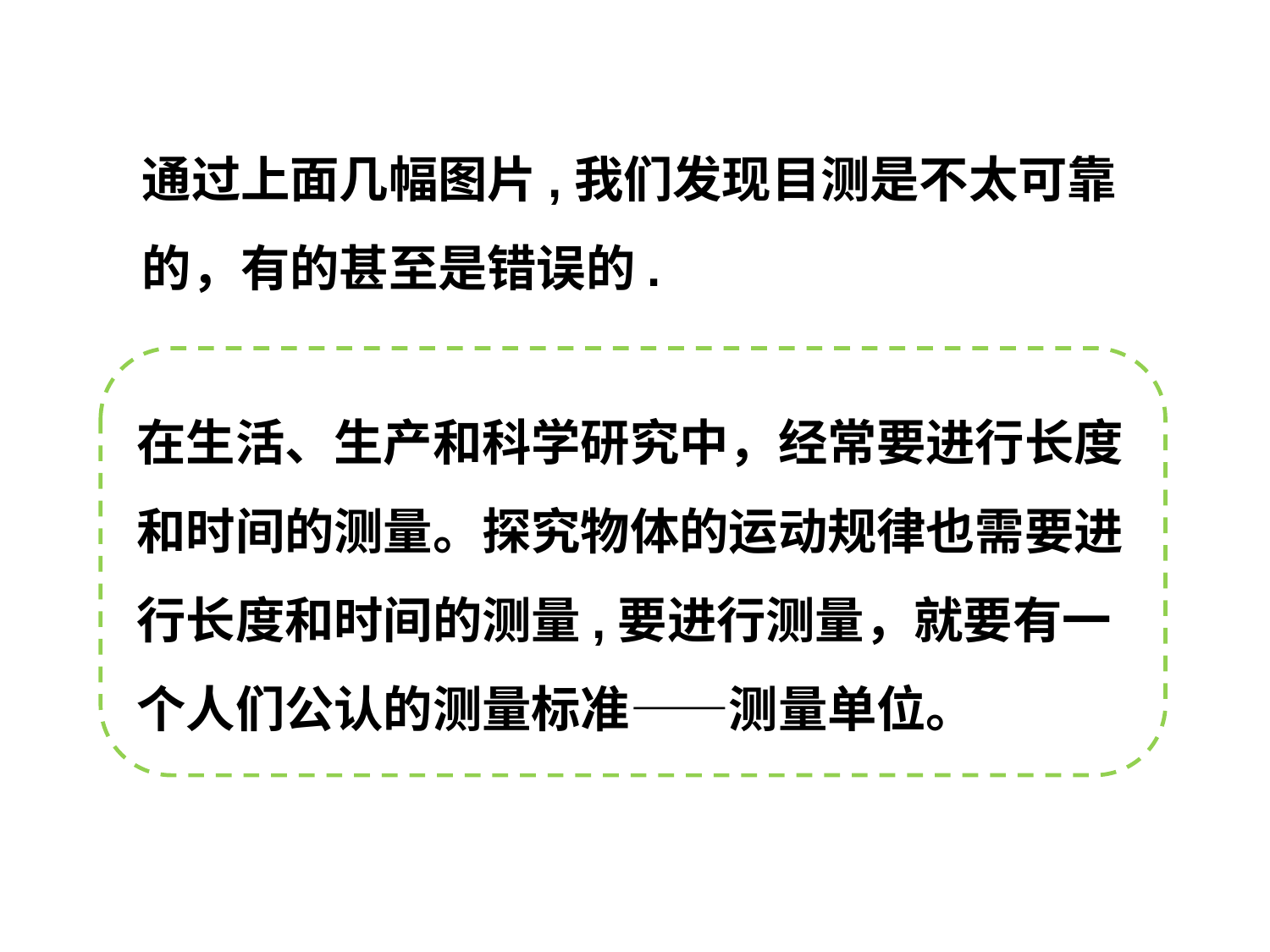

通过上面几幅图片,我们发现目测是不太可靠的，有的甚至是错误的.

在生活、生产和科学研究中，经常要进行长度和时间的测量。探究物体的运动规律也需要进行长度和时间的测量,要进行测量，就要有一个人们公认的测量标准——测量单位。